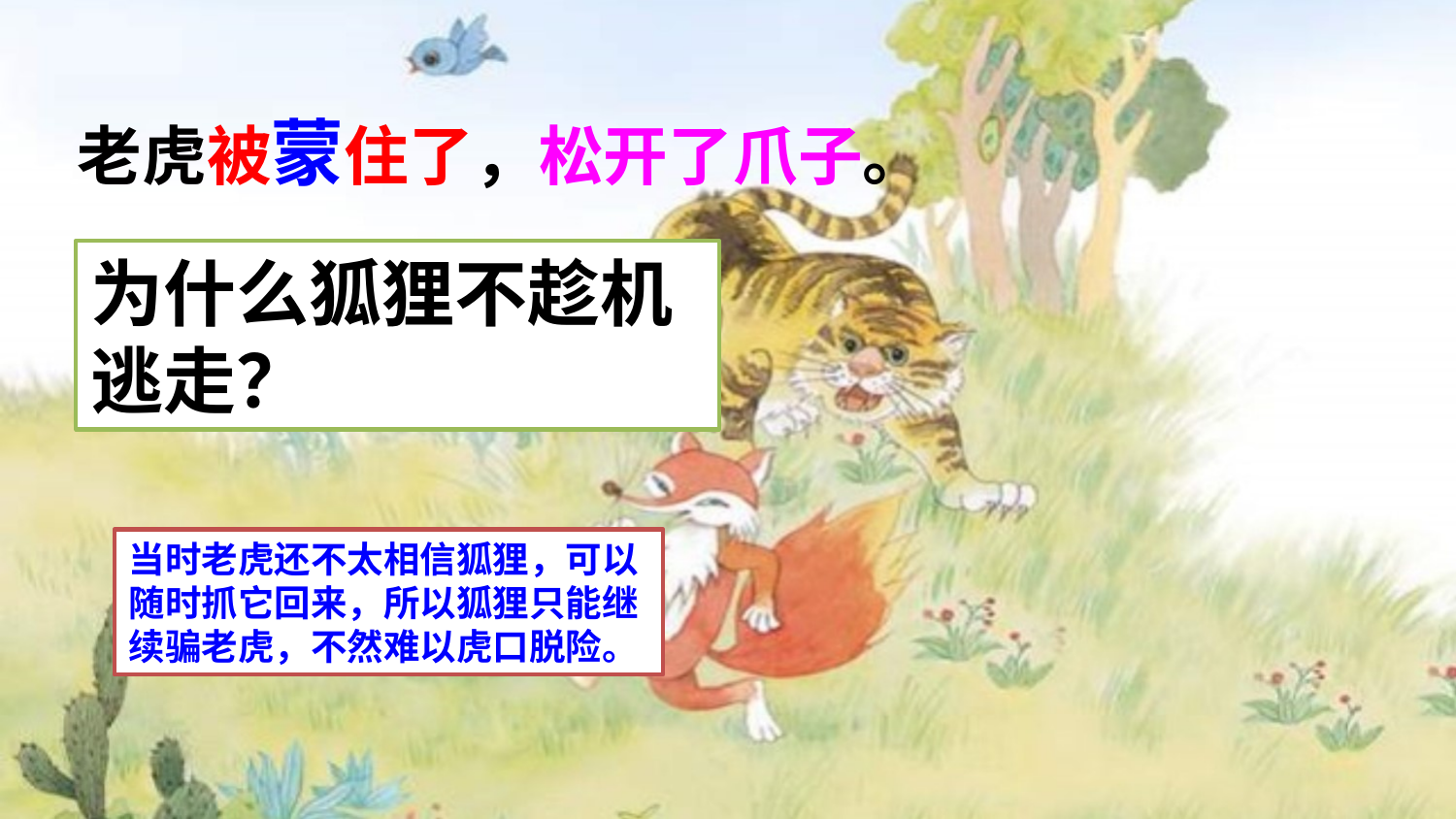

老虎被蒙住了，松开了爪子。
为什么狐狸不趁机逃走？
当时老虎还不太相信狐狸，可以随时抓它回来，所以狐狸只能继续骗老虎，不然难以虎口脱险。